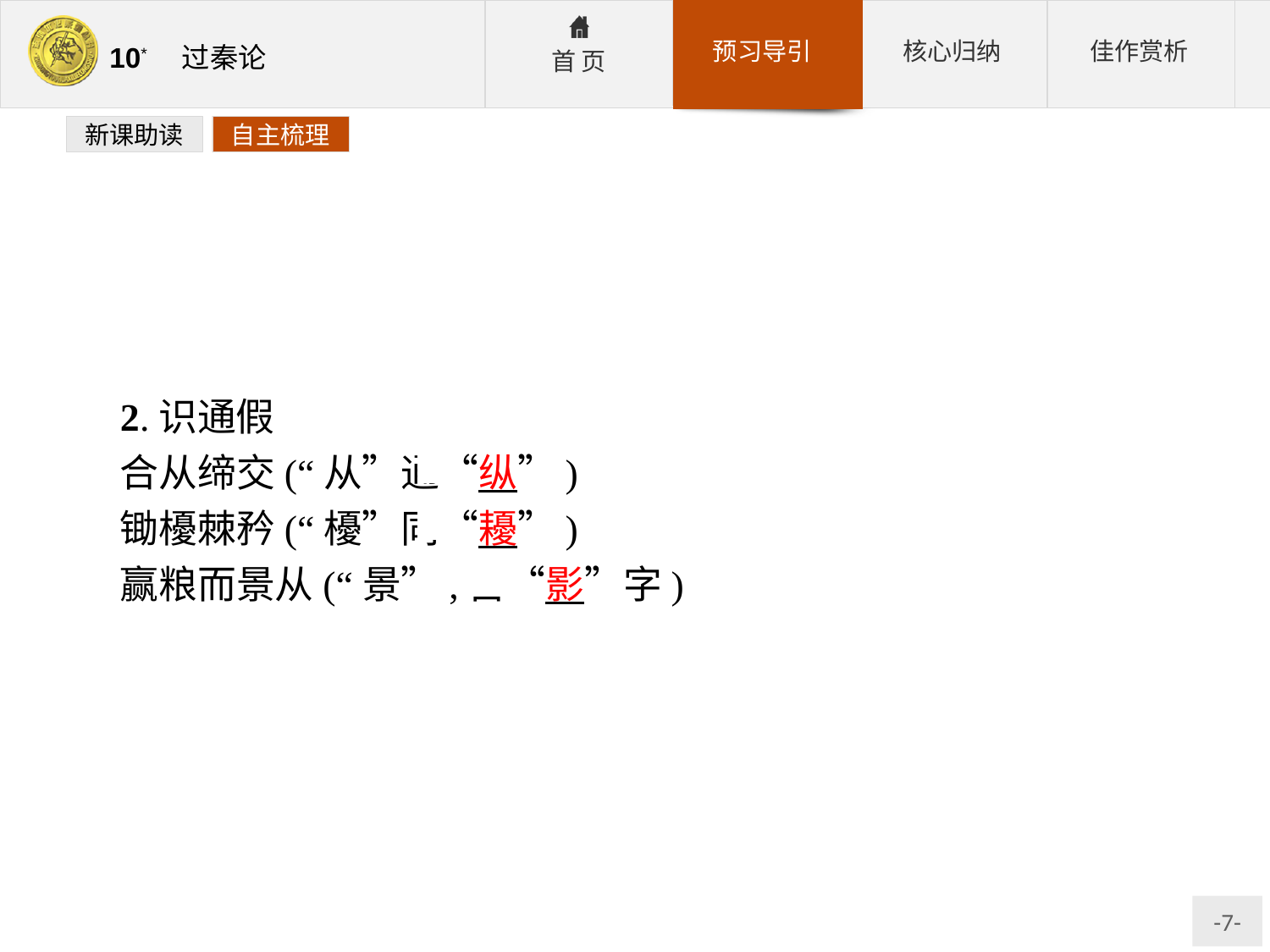

新课助读
自主梳理
2.识通假
合从缔交(“从”通“纵”)
锄櫌棘矜(“櫌”同“耰”)
赢粮而景从(“景”,古“影”字)